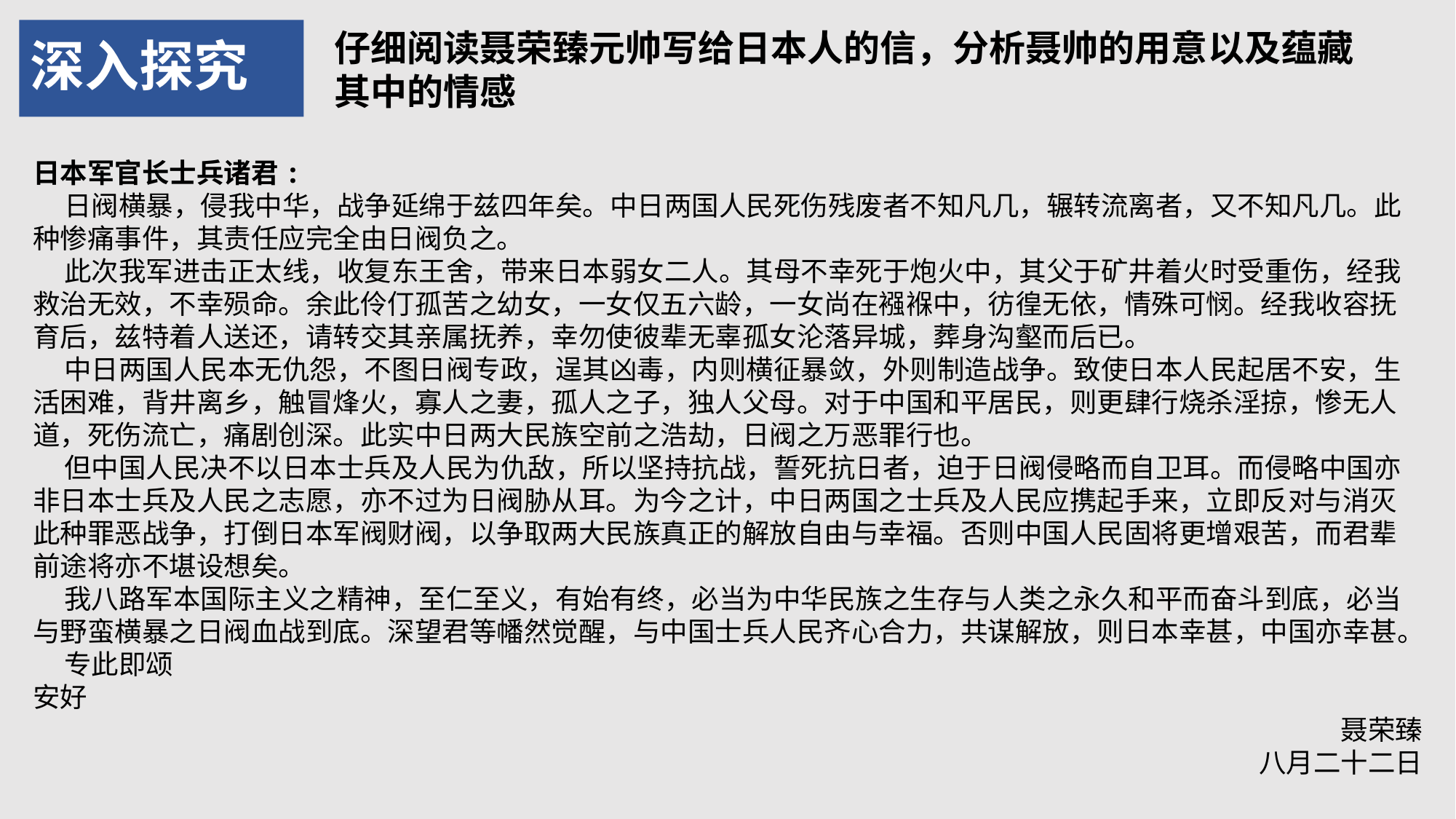

# 深入探究
仔细阅读聂荣臻元帅写给日本人的信，分析聂帅的用意以及蕴藏其中的情感
日本军官长士兵诸君:
    日阀横暴，侵我中华，战争延绵于兹四年矣。中日两国人民死伤残废者不知凡几，辗转流离者，又不知凡几。此种惨痛事件，其责任应完全由日阀负之。
    此次我军进击正太线，收复东王舍，带来日本弱女二人。其母不幸死于炮火中，其父于矿井着火时受重伤，经我救治无效，不幸殒命。余此伶仃孤苦之幼女，一女仅五六龄，一女尚在襁褓中，彷徨无依，情殊可悯。经我收容抚育后，兹特着人送还，请转交其亲属抚养，幸勿使彼辈无辜孤女沦落异城，葬身沟壑而后已。
    中日两国人民本无仇怨，不图日阀专政，逞其凶毒，内则横征暴敛，外则制造战争。致使日本人民起居不安，生活困难，背井离乡，触冒烽火，寡人之妻，孤人之子，独人父母。对于中国和平居民，则更肆行烧杀淫掠，惨无人道，死伤流亡，痛剧创深。此实中日两大民族空前之浩劫，日阀之万恶罪行也。
    但中国人民决不以日本士兵及人民为仇敌，所以坚持抗战，誓死抗日者，迫于日阀侵略而自卫耳。而侵略中国亦非日本士兵及人民之志愿，亦不过为日阀胁从耳。为今之计，中日两国之士兵及人民应携起手来，立即反对与消灭此种罪恶战争，打倒日本军阀财阀，以争取两大民族真正的解放自由与幸福。否则中国人民固将更增艰苦，而君辈前途将亦不堪设想矣。
    我八路军本国际主义之精神，至仁至义，有始有终，必当为中华民族之生存与人类之永久和平而奋斗到底，必当与野蛮横暴之日阀血战到底。深望君等幡然觉醒，与中国士兵人民齐心合力，共谋解放，则日本幸甚，中国亦幸甚。
    专此即颂
安好
聂荣臻
八月二十二日